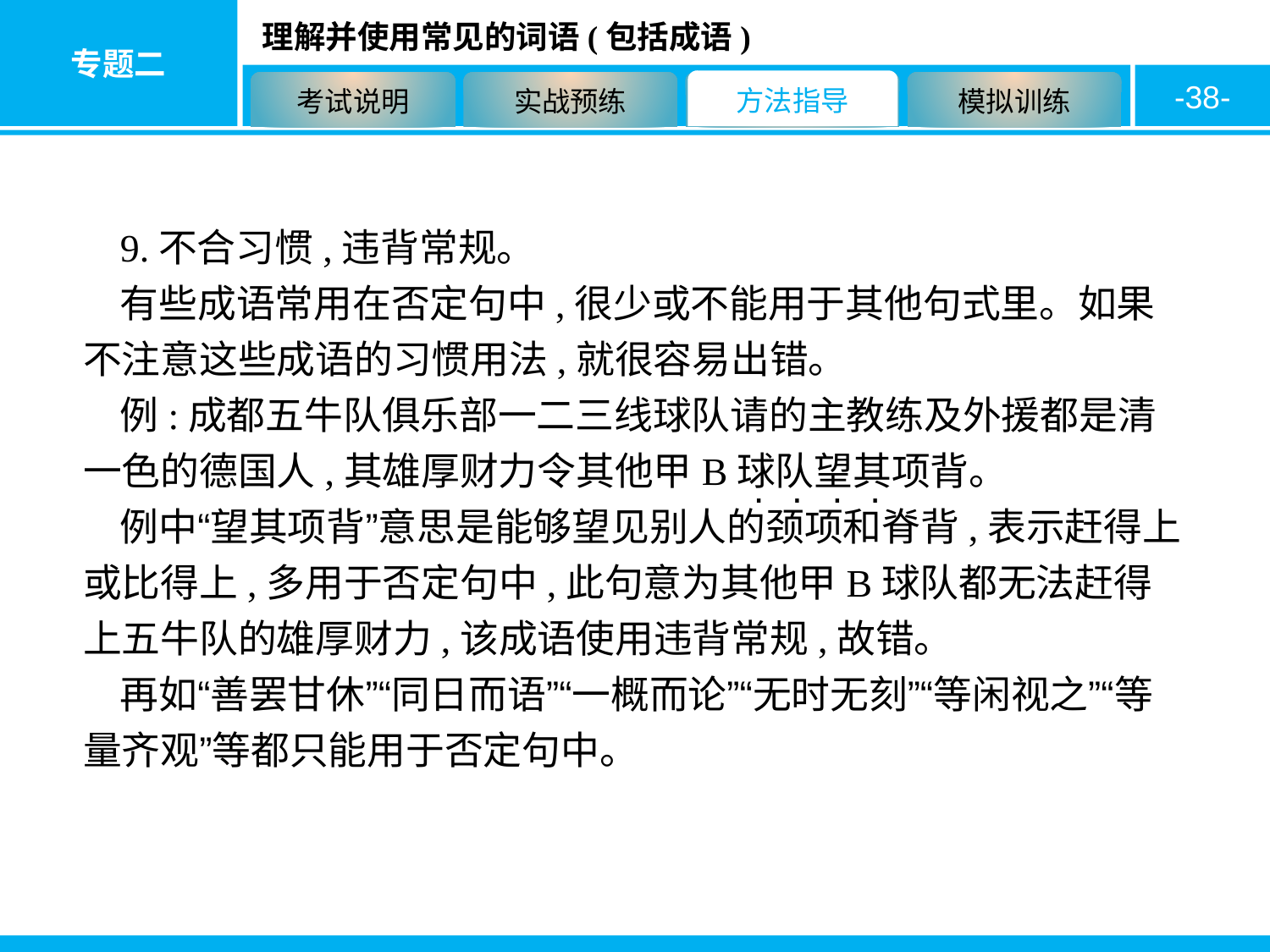

-38-
9.不合习惯,违背常规。
有些成语常用在否定句中,很少或不能用于其他句式里。如果不注意这些成语的习惯用法,就很容易出错。
例:成都五牛队俱乐部一二三线球队请的主教练及外援都是清一色的德国人,其雄厚财力令其他甲B球队望其项背。
例中“望其项背”意思是能够望见别人的颈项和脊背,表示赶得上或比得上,多用于否定句中,此句意为其他甲B球队都无法赶得上五牛队的雄厚财力,该成语使用违背常规,故错。
再如“善罢甘休”“同日而语”“一概而论”“无时无刻”“等闲视之”“等量齐观”等都只能用于否定句中。
·
·
·
·